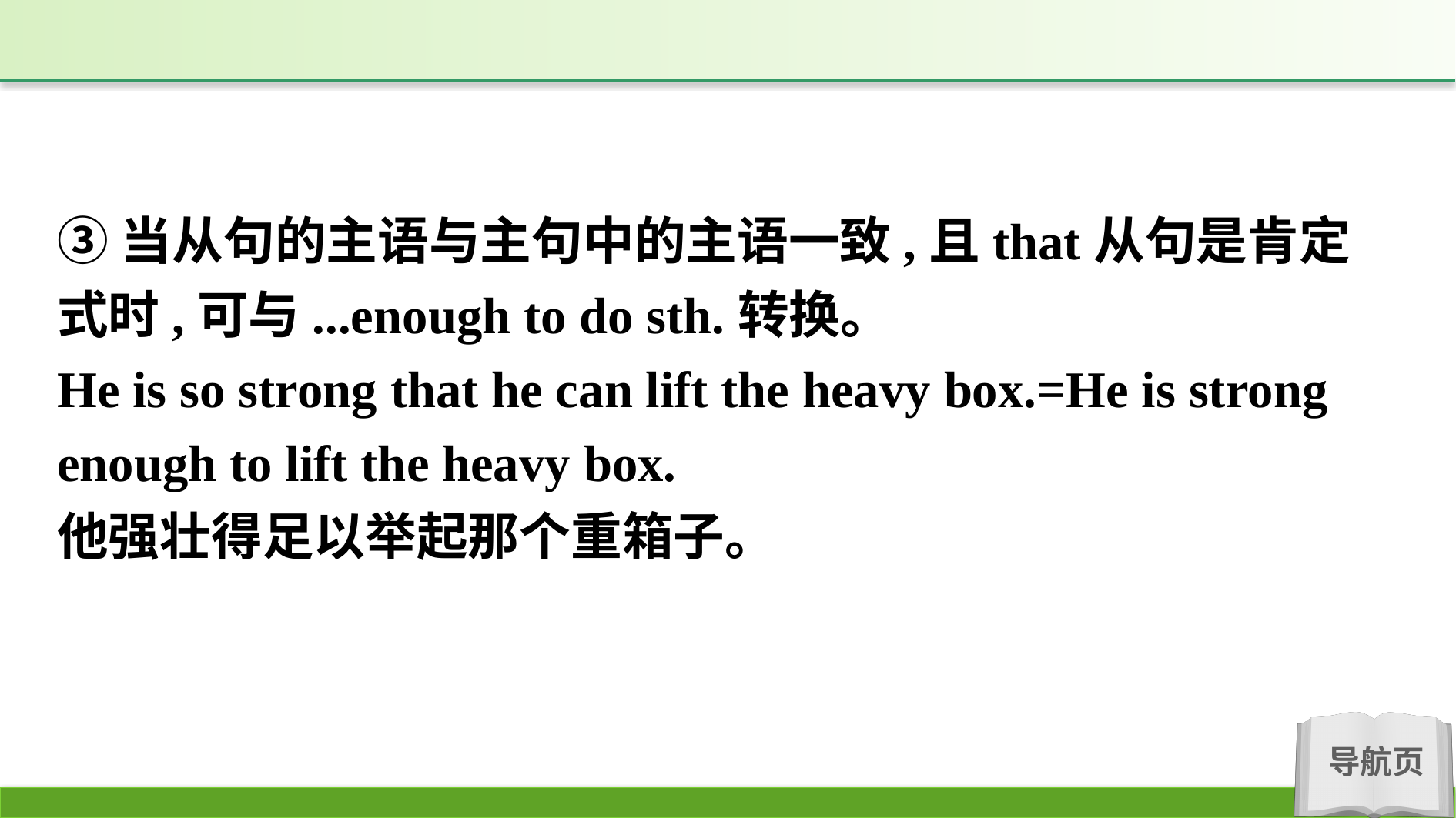

③当从句的主语与主句中的主语一致,且that从句是肯定式时,可与...enough to do sth.转换。
He is so strong that he can lift the heavy box.=He is strong enough to lift the heavy box.
他强壮得足以举起那个重箱子。